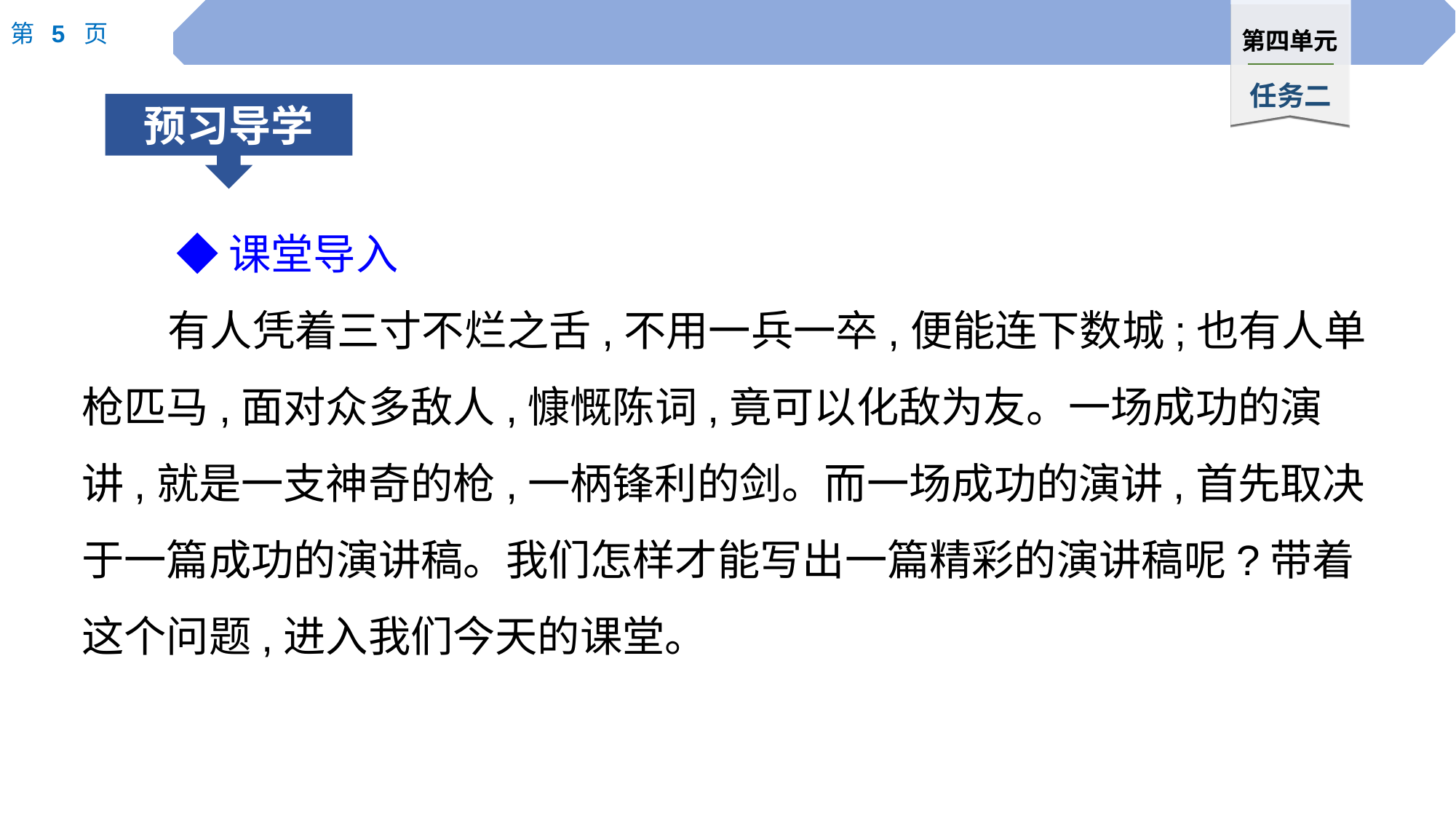

◆课堂导入

有人凭着三寸不烂之舌,不用一兵一卒,便能连下数城;也有人单枪匹马,面对众多敌人,慷慨陈词,竟可以化敌为友。一场成功的演讲,就是一支神奇的枪,一柄锋利的剑。而一场成功的演讲,首先取决于一篇成功的演讲稿。我们怎样才能写出一篇精彩的演讲稿呢?带着这个问题,进入我们今天的课堂。